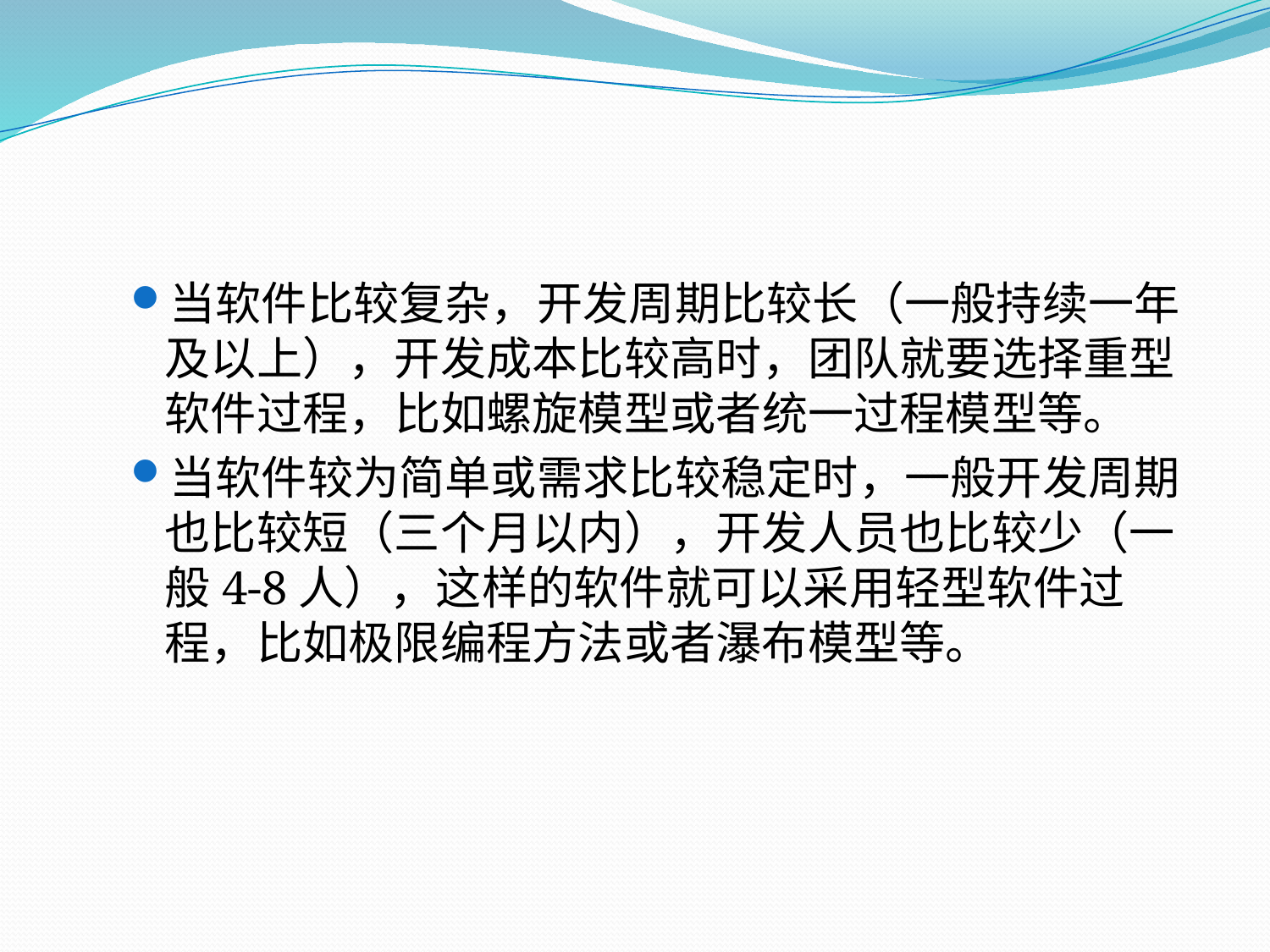

当软件比较复杂，开发周期比较长（一般持续一年及以上），开发成本比较高时，团队就要选择重型软件过程，比如螺旋模型或者统一过程模型等。
当软件较为简单或需求比较稳定时，一般开发周期也比较短（三个月以内），开发人员也比较少（一般4-8人），这样的软件就可以采用轻型软件过程，比如极限编程方法或者瀑布模型等。